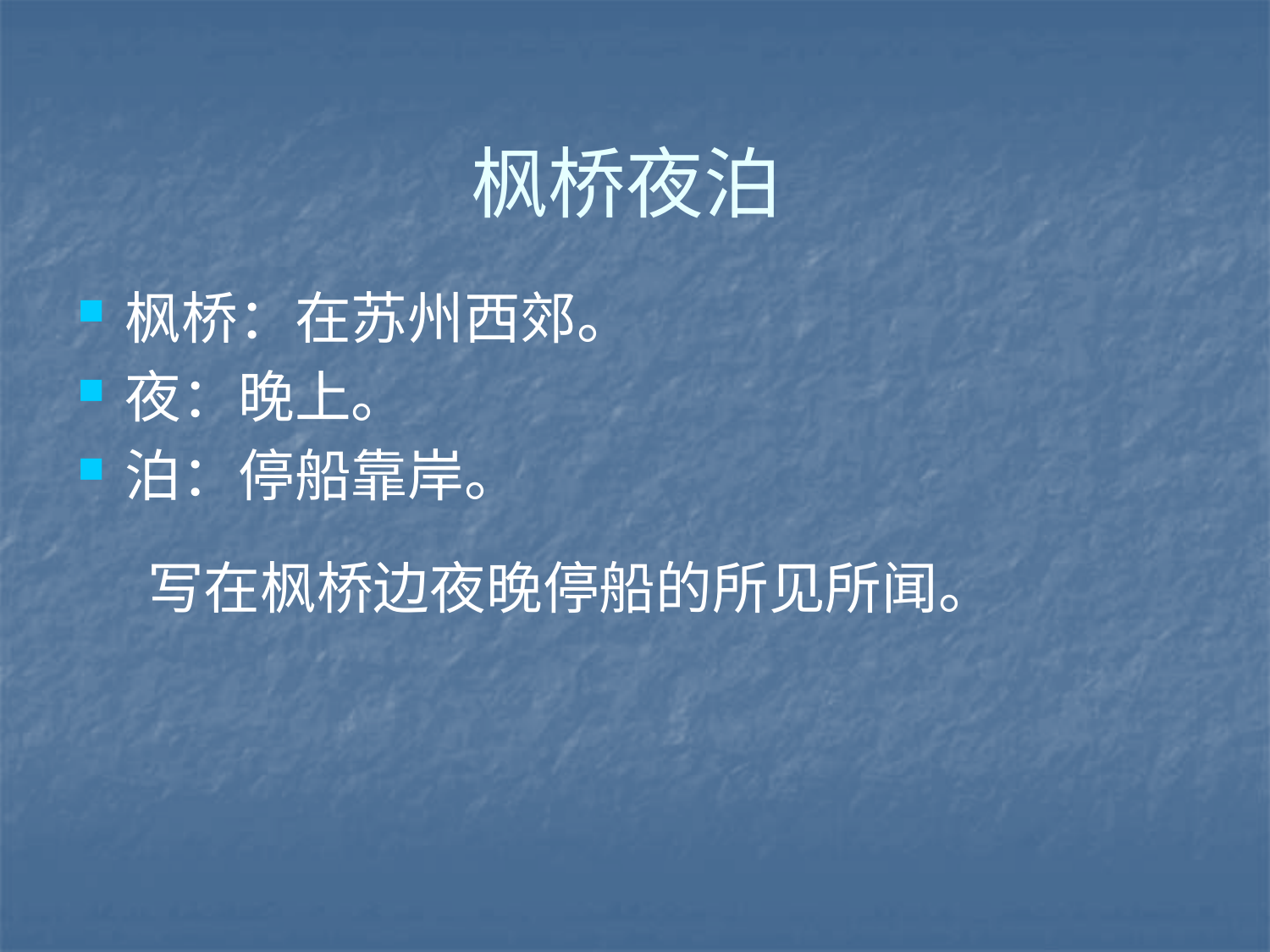

# 枫桥夜泊
枫桥：在苏州西郊。
夜：晚上。
泊：停船靠岸。
写在枫桥边夜晚停船的所见所闻。